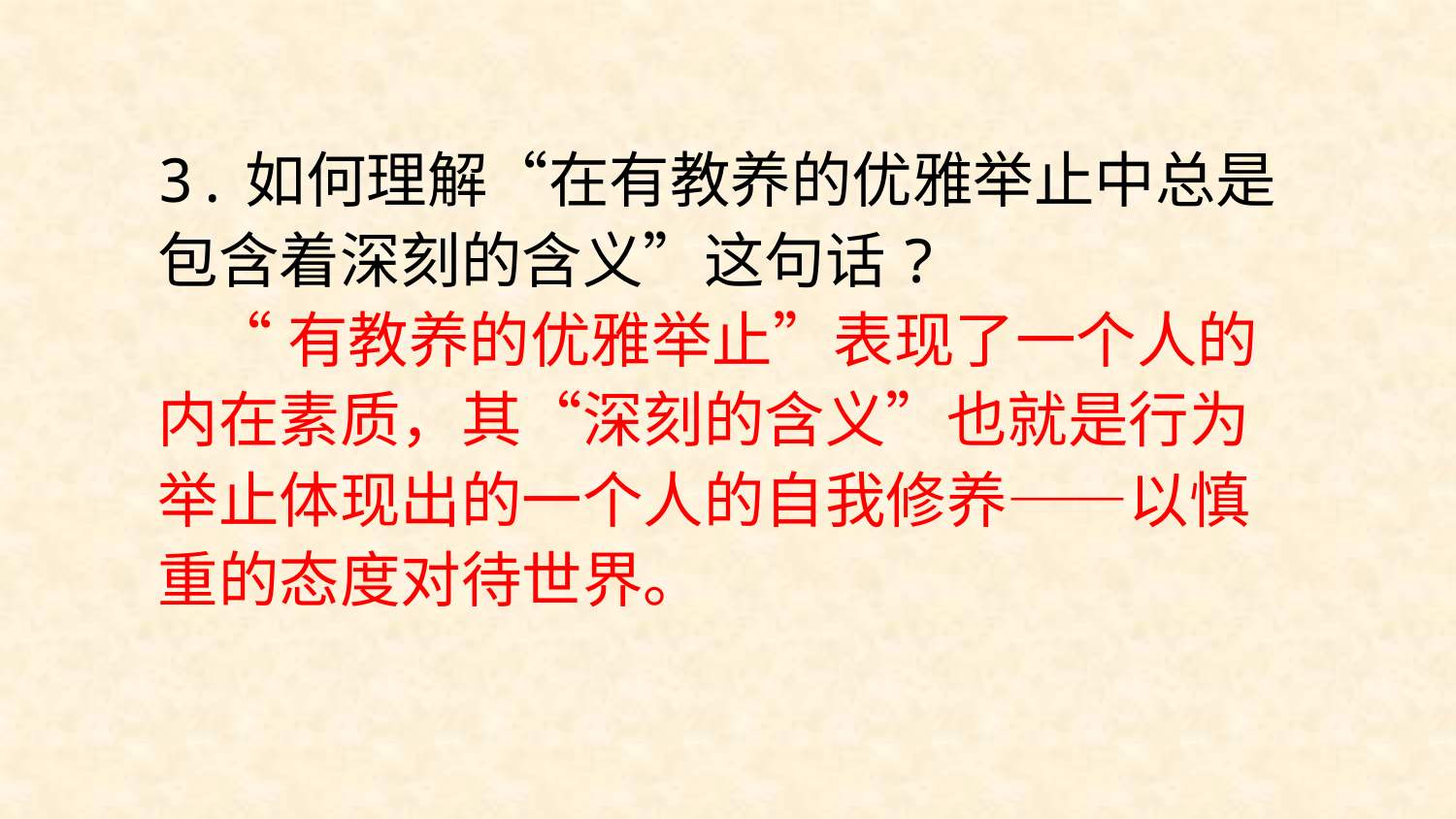

3.如何理解“在有教养的优雅举止中总是包含着深刻的含义”这句话?
    “有教养的优雅举止”表现了一个人的内在素质，其“深刻的含义”也就是行为举止体现出的一个人的自我修养——以慎重的态度对待世界。